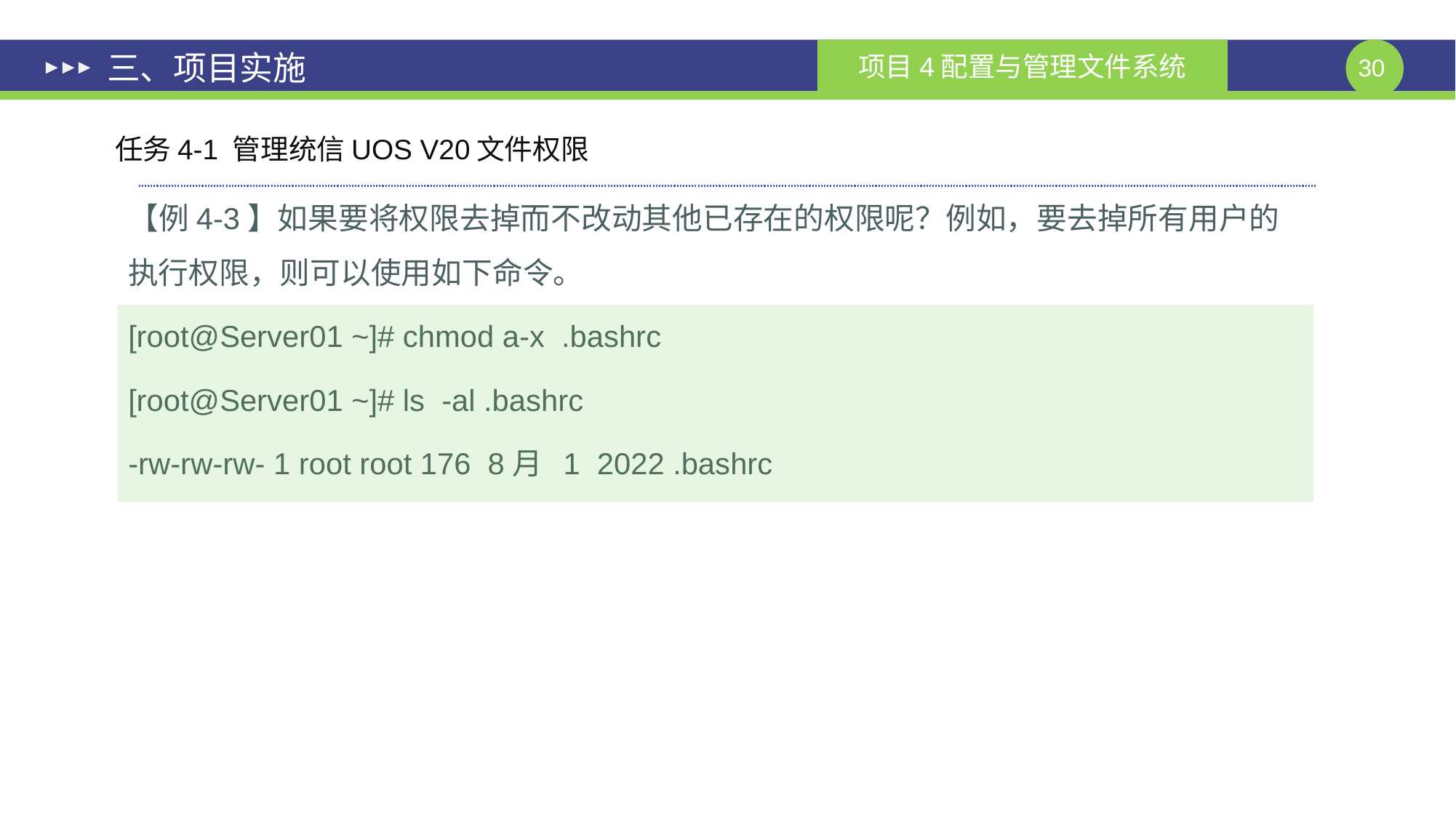

# 三、项目实施
任务4-1 管理统信UOS V20文件权限
【例4-3】如果要将权限去掉而不改动其他已存在的权限呢？例如，要去掉所有用户的执行权限，则可以使用如下命令。
[root@Server01 ~]# chmod a-x  .bashrc
[root@Server01 ~]# ls  -al .bashrc
-rw-rw-rw- 1 root root 176  8月  1  2022 .bashrc